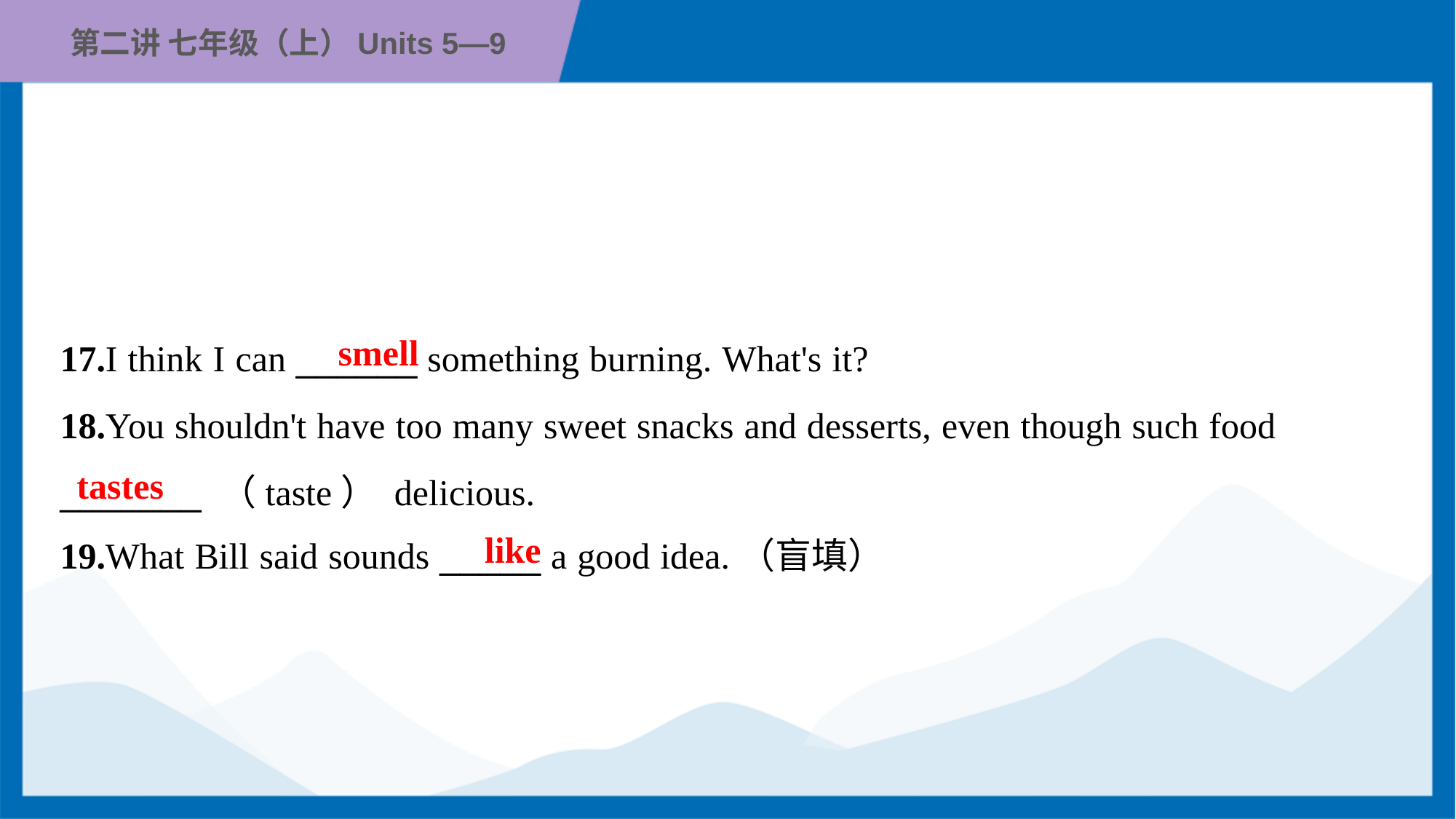

smell
17.I think I can ______ something burning. What's it?
18.You shouldn't have too many sweet snacks and desserts, even though such food
_______ （taste） delicious.
19.What Bill said sounds _____ a good idea.（盲填）
tastes
like